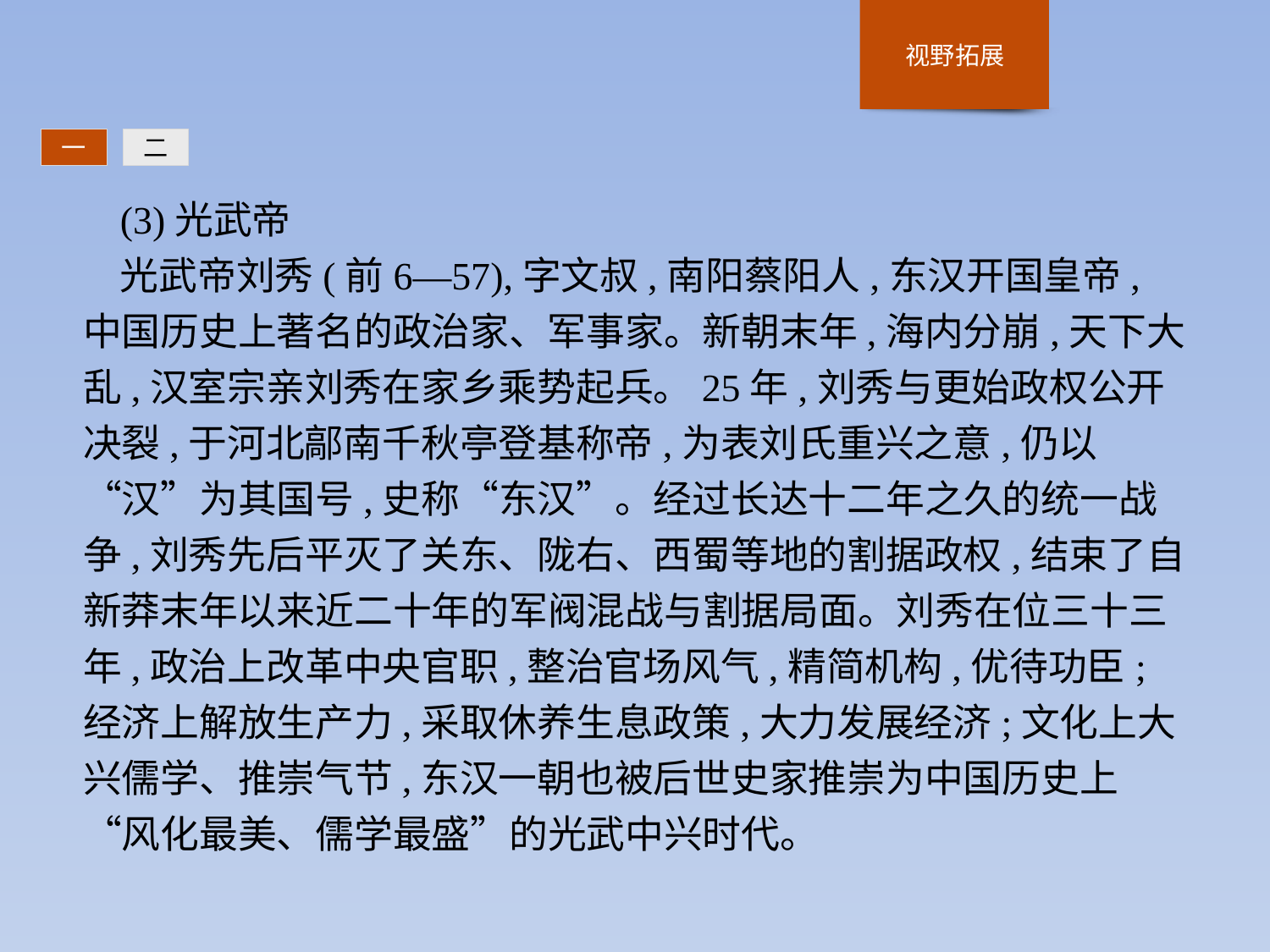

一
二
(3)光武帝
光武帝刘秀(前6—57),字文叔,南阳蔡阳人,东汉开国皇帝,中国历史上著名的政治家、军事家。新朝末年,海内分崩,天下大乱,汉室宗亲刘秀在家乡乘势起兵。25年,刘秀与更始政权公开决裂,于河北鄗南千秋亭登基称帝,为表刘氏重兴之意,仍以“汉”为其国号,史称“东汉”。经过长达十二年之久的统一战争,刘秀先后平灭了关东、陇右、西蜀等地的割据政权,结束了自新莽末年以来近二十年的军阀混战与割据局面。刘秀在位三十三年,政治上改革中央官职,整治官场风气,精简机构,优待功臣;经济上解放生产力,采取休养生息政策,大力发展经济;文化上大兴儒学、推崇气节,东汉一朝也被后世史家推崇为中国历史上“风化最美、儒学最盛”的光武中兴时代。